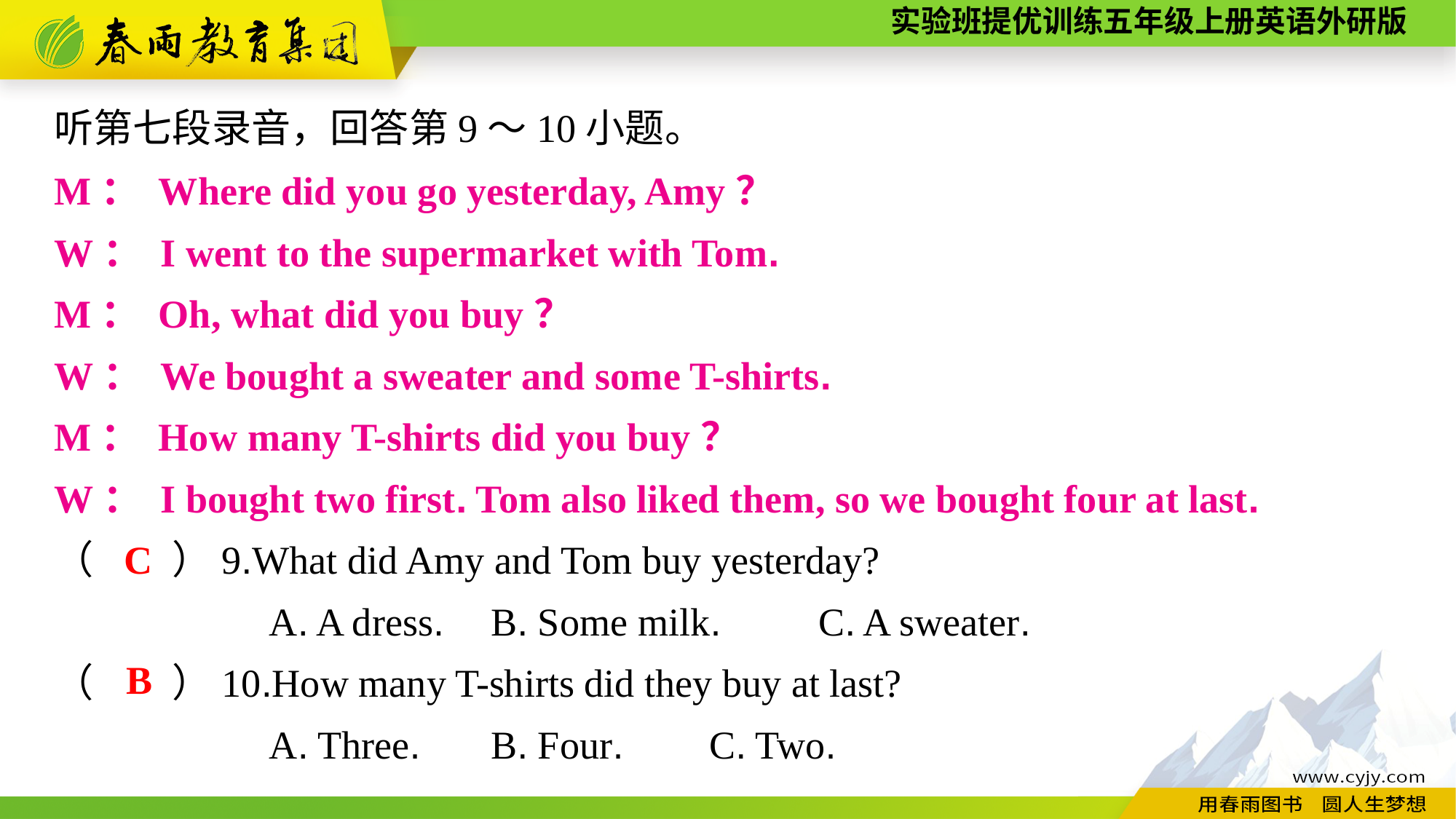

听第七段录音，回答第9～10小题。
M： Where did you go yesterday, Amy？
W： I went to the supermarket with Tom.
M： Oh, what did you buy？
W： We bought a sweater and some T-shirts.
M： How many T-shirts did you buy？
W： I bought two first. Tom also liked them, so we bought four at last.
（　　）9.What did Amy and Tom buy yesterday?
A. A dress.	B. Some milk.	C. A sweater.
（　　）10.How many T-shirts did they buy at last?
A. Three.	B. Four.	C. Two.
C
B